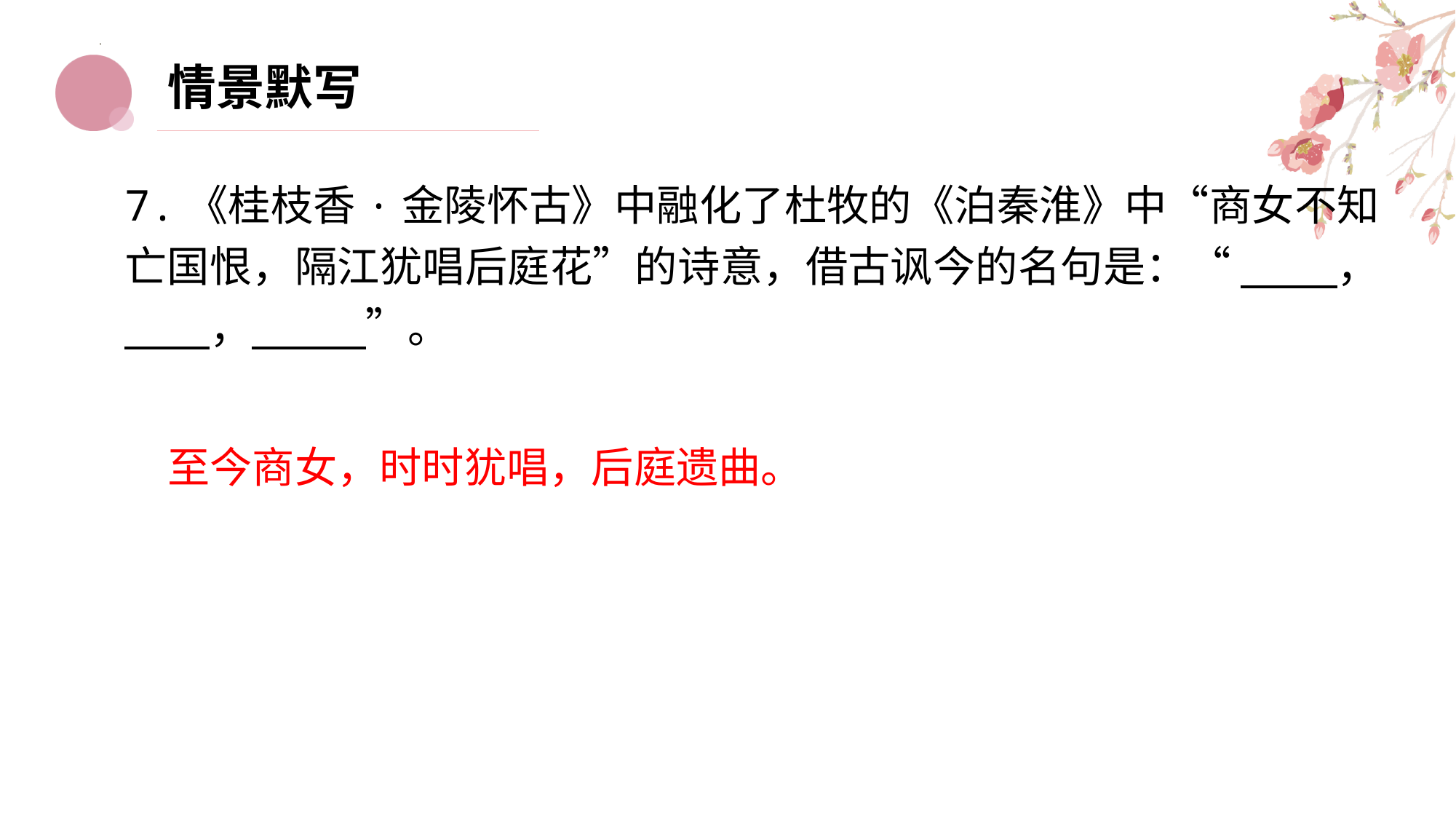

情景默写
7.《桂枝香·金陵怀古》中融化了杜牧的《泊秦淮》中“商女不知亡国恨，隔江犹唱后庭花”的诗意，借古讽今的名句是：“           ，          ，            ”。
至今商女，时时犹唱，后庭遗曲。